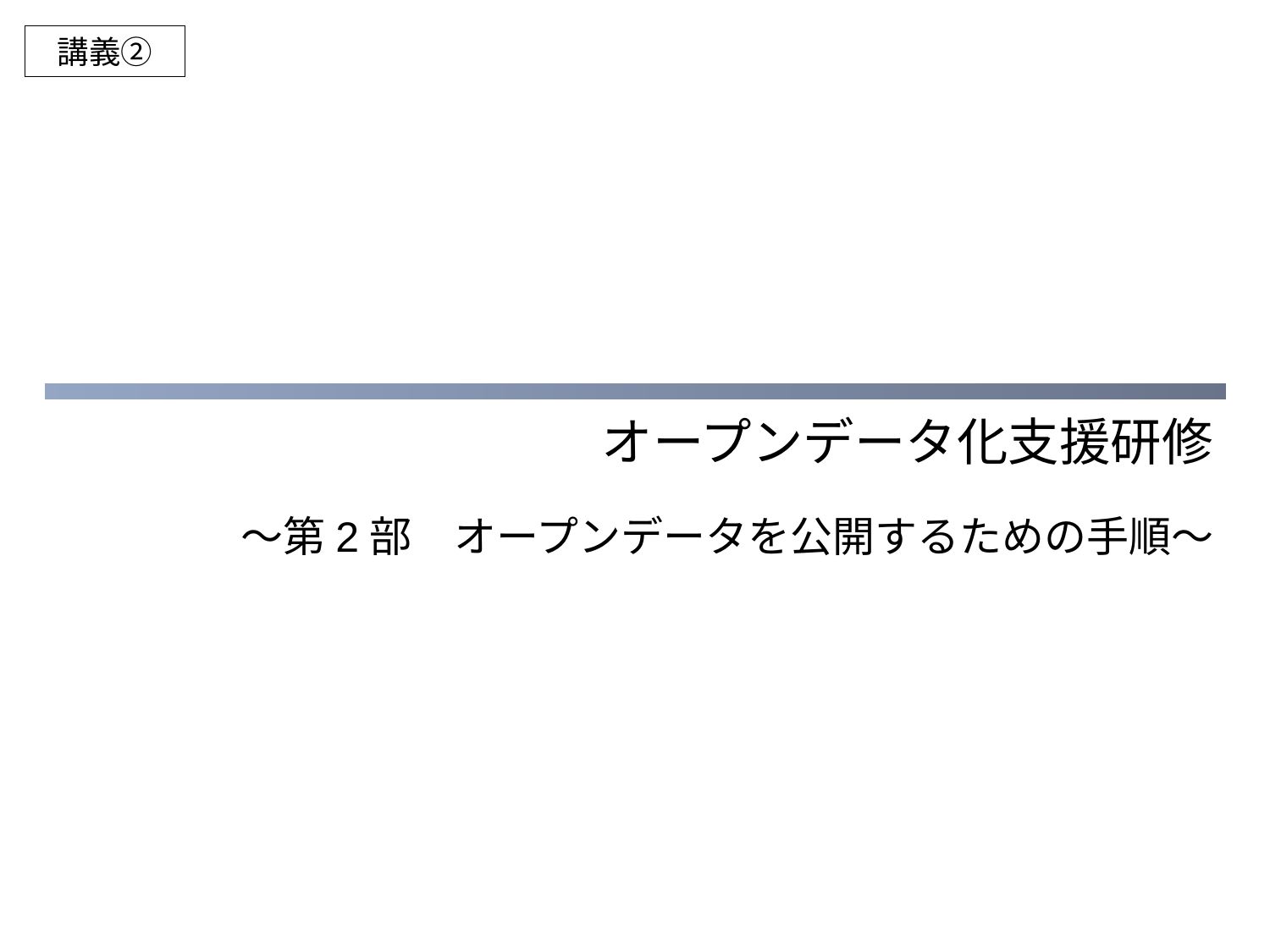

講義②
# オープンデータ化支援研修
～第2部　オープンデータを公開するための手順～